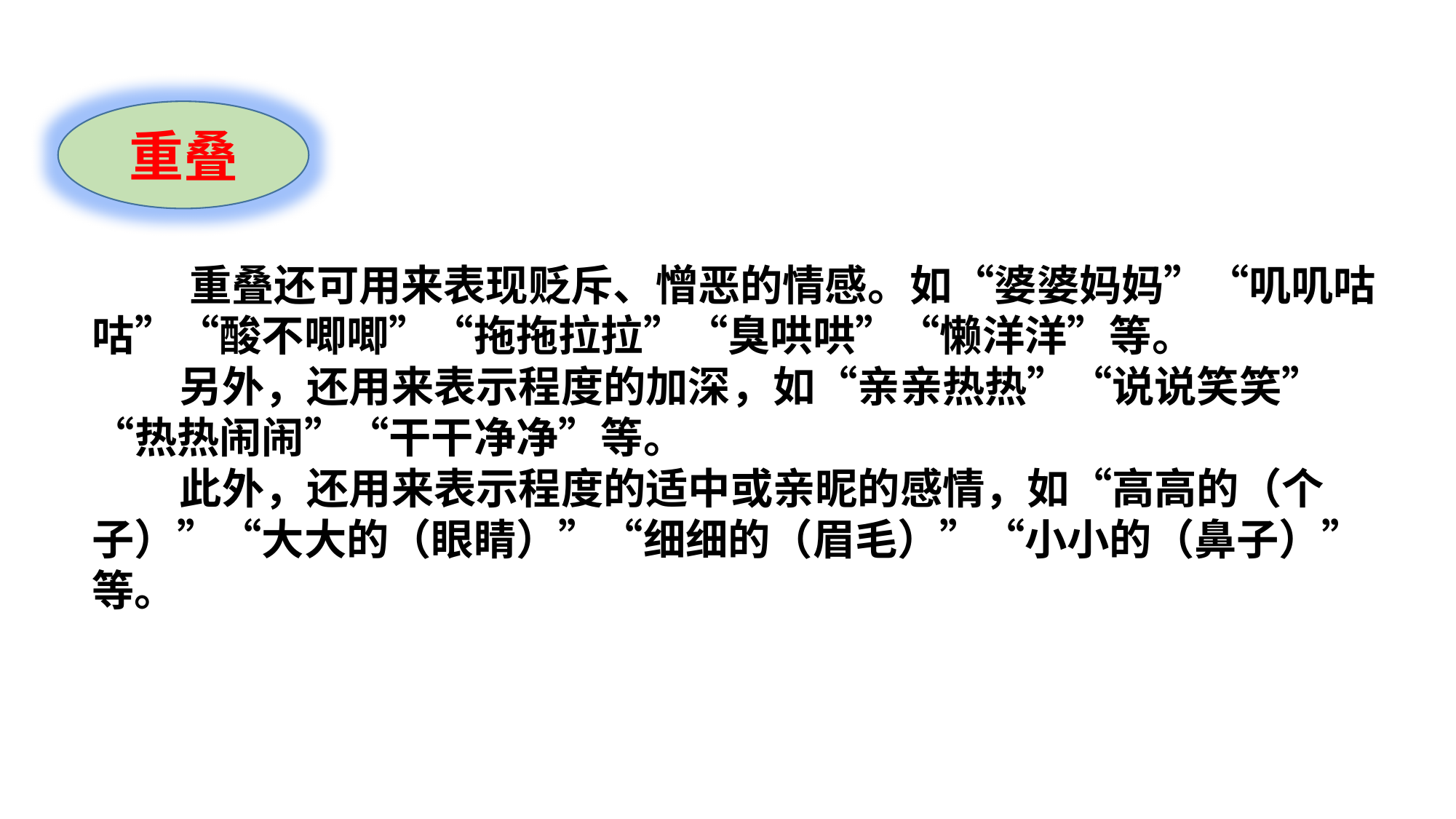

重叠
         重叠还可用来表现贬斥、憎恶的情感。如“婆婆妈妈”“叽叽咕咕”“酸不唧唧”“拖拖拉拉”“臭哄哄”“懒洋洋”等。
        另外，还用来表示程度的加深，如“亲亲热热”“说说笑笑”“热热闹闹”“干干净净”等。
        此外，还用来表示程度的适中或亲昵的感情，如“高高的（个子）”“大大的（眼睛）”“细细的（眉毛）”“小小的（鼻子）”等。